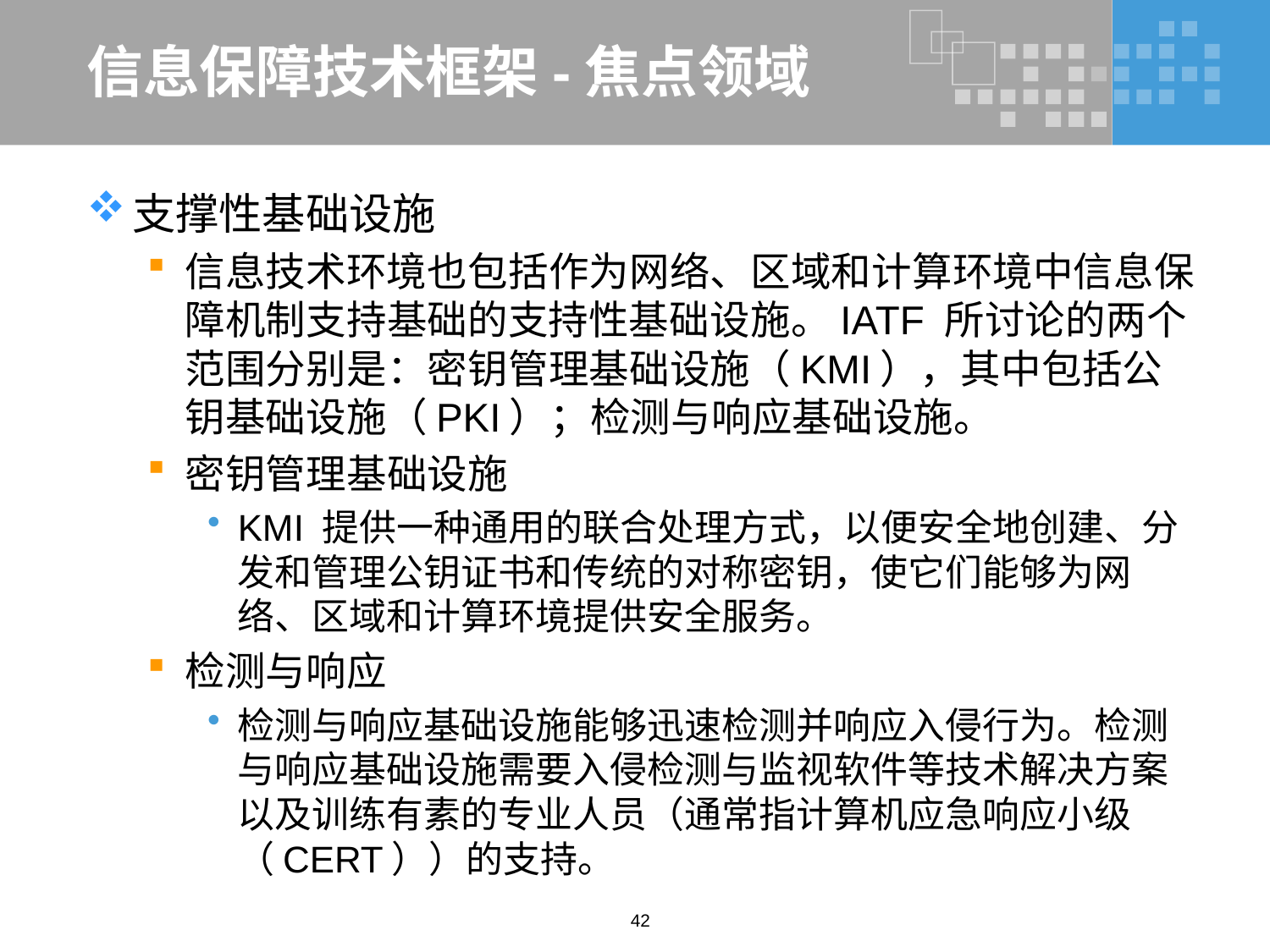

# 信息保障技术框架-焦点领域
支撑性基础设施
信息技术环境也包括作为网络、区域和计算环境中信息保障机制支持基础的支持性基础设施。IATF 所讨论的两个范围分别是：密钥管理基础设施（KMI），其中包括公钥基础设施（PKI）；检测与响应基础设施。
密钥管理基础设施
KMI 提供一种通用的联合处理方式，以便安全地创建、分发和管理公钥证书和传统的对称密钥，使它们能够为网络、区域和计算环境提供安全服务。
检测与响应
检测与响应基础设施能够迅速检测并响应入侵行为。检测与响应基础设施需要入侵检测与监视软件等技术解决方案以及训练有素的专业人员（通常指计算机应急响应小级（CERT））的支持。

42